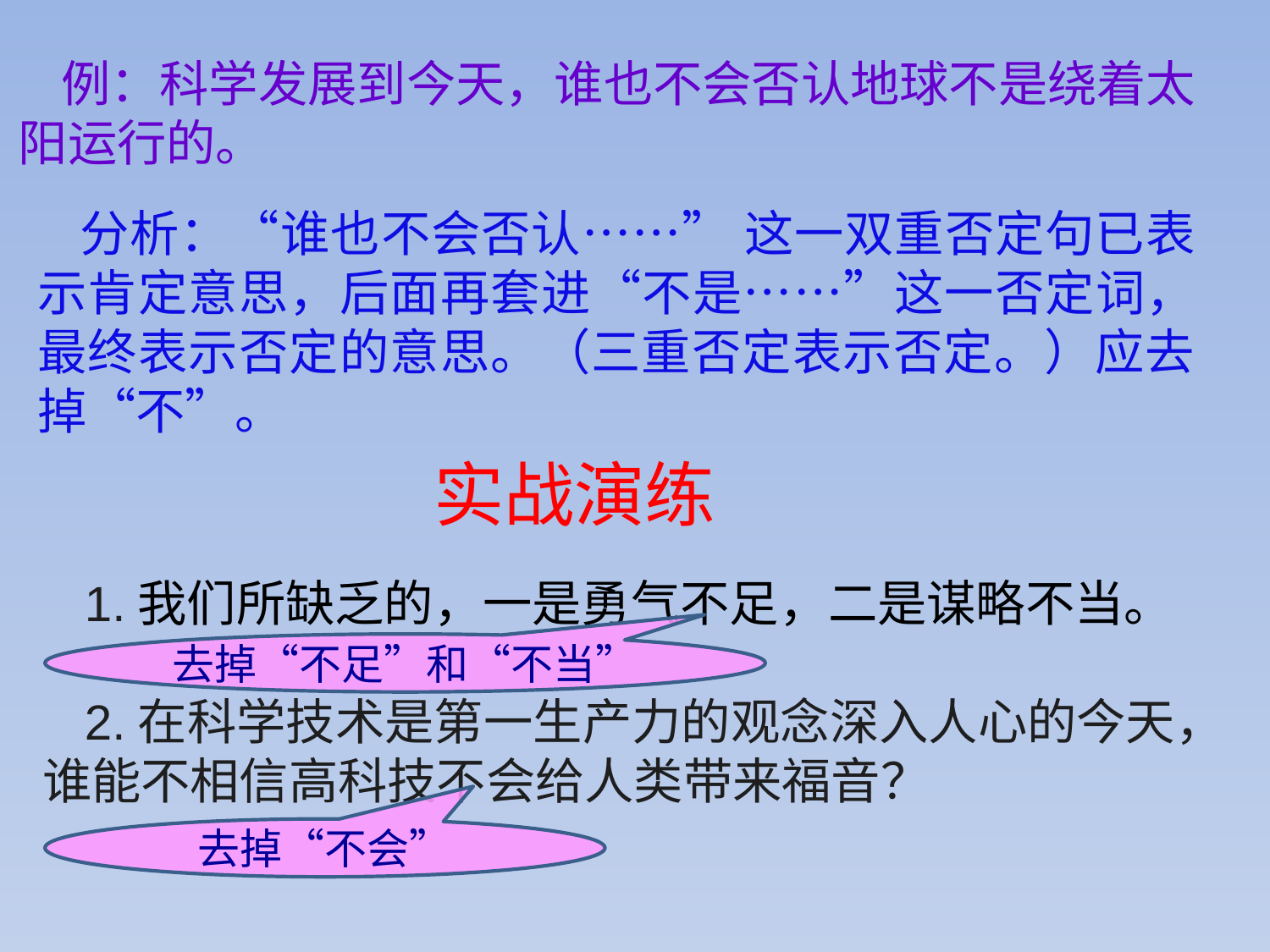

例：科学发展到今天，谁也不会否认地球不是绕着太阳运行的。
分析：“谁也不会否认……” 这一双重否定句已表示肯定意思，后面再套进“不是……”这一否定词，最终表示否定的意思。（三重否定表示否定。）应去掉“不”。
实战演练
1.我们所缺乏的，一是勇气不足，二是谋略不当。

2.在科学技术是第一生产力的观念深入人心的今天，谁能不相信高科技不会给人类带来福音？
去掉“不足”和“不当”
去掉“不会”